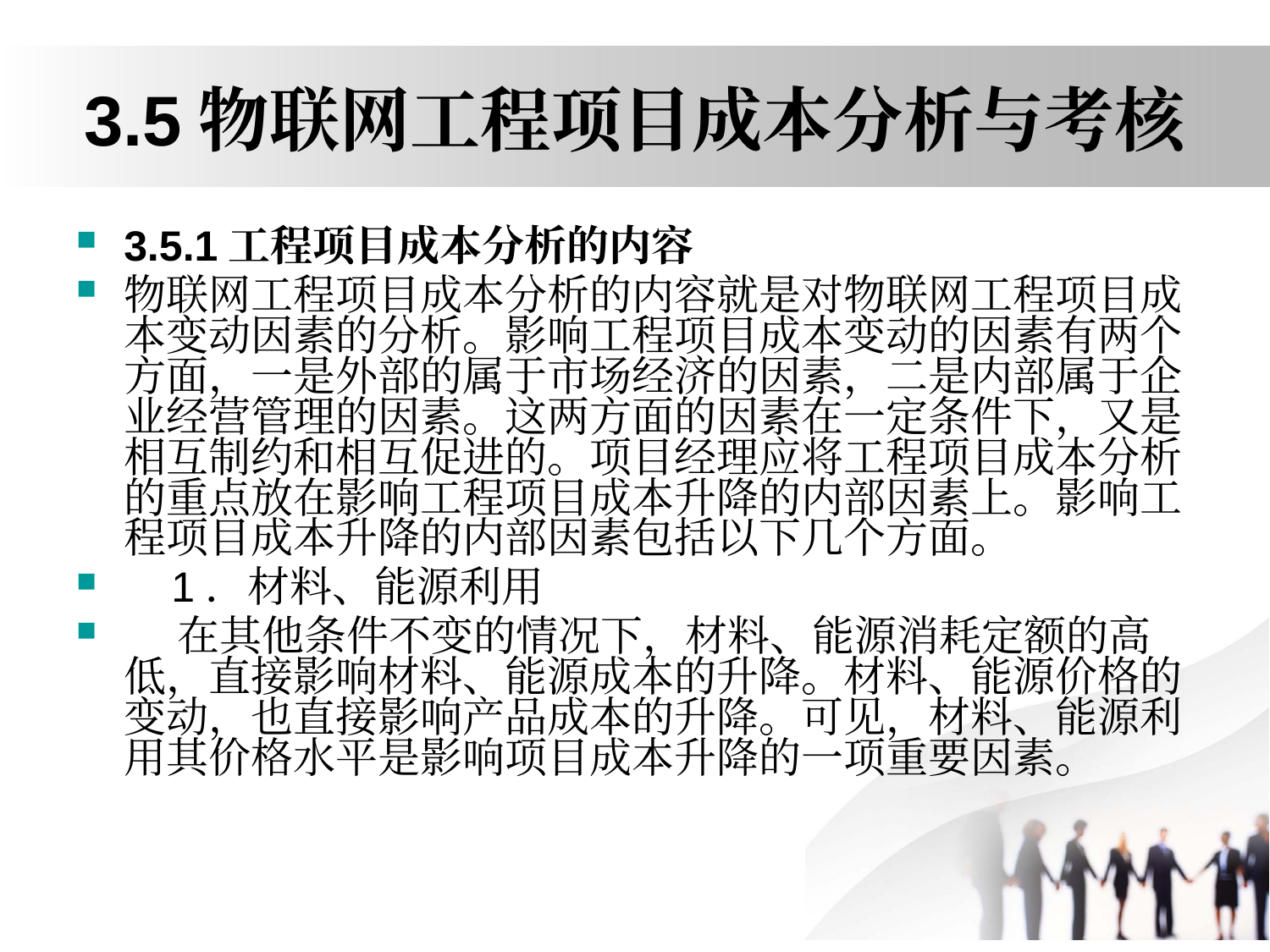

# 3.5物联网工程项目成本分析与考核
3.5.1工程项目成本分析的内容
物联网工程项目成本分析的内容就是对物联网工程项目成本变动因素的分析。影响工程项目成本变动的因素有两个方面，一是外部的属于市场经济的因素，二是内部属于企业经营管理的因素。这两方面的因素在一定条件下，又是相互制约和相互促进的。项目经理应将工程项目成本分析的重点放在影响工程项目成本升降的内部因素上。影响工程项目成本升降的内部因素包括以下几个方面。
    1．材料、能源利用
    在其他条件不变的情况下，材料、能源消耗定额的高低，直接影响材料、能源成本的升降。材料、能源价格的变动，也直接影响产品成本的升降。可见，材料、能源利用其价格水平是影响项目成本升降的一项重要因素。